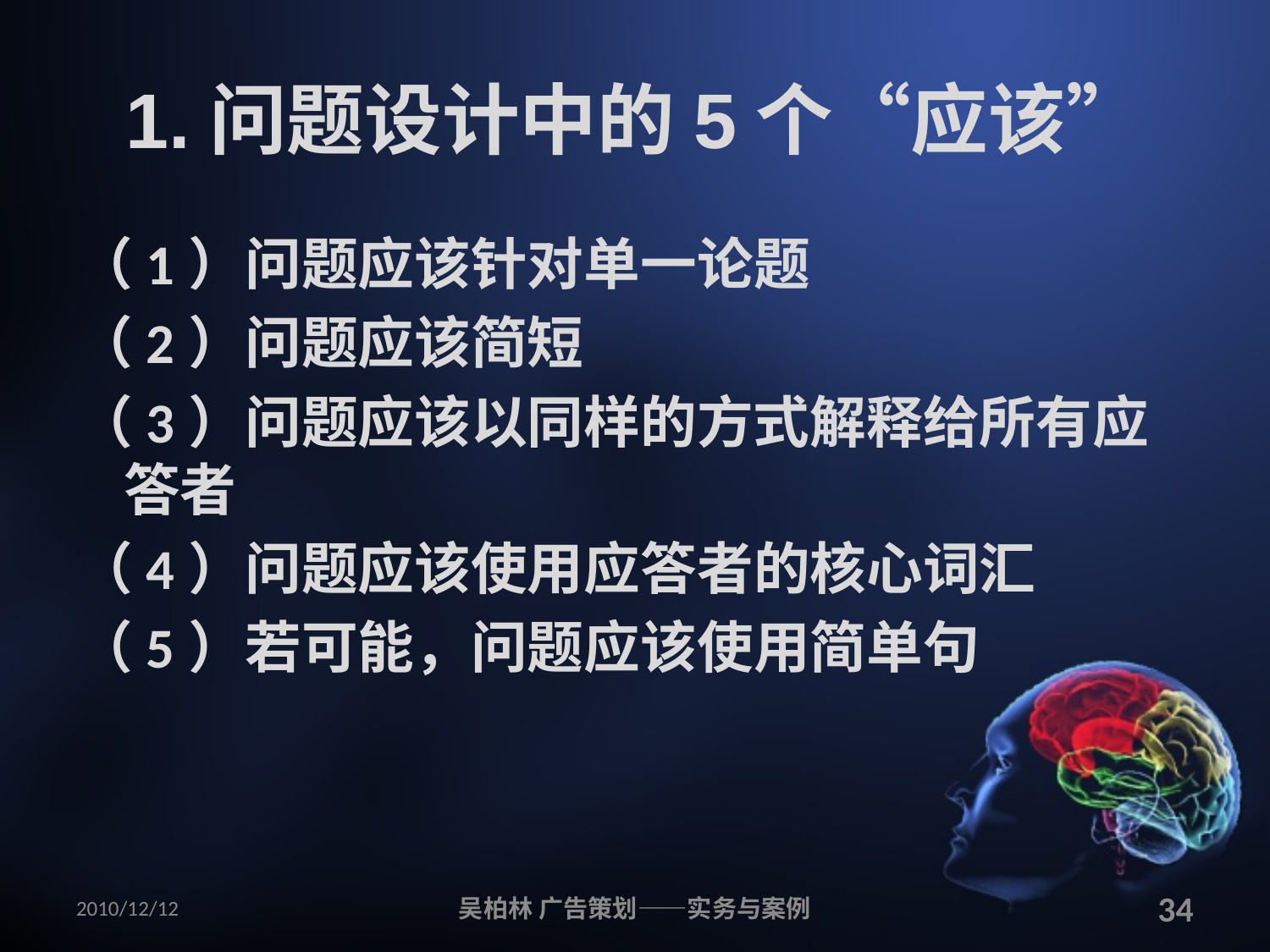

# 1.问题设计中的5个“应该”
（1）问题应该针对单一论题
（2）问题应该简短
（3）问题应该以同样的方式解释给所有应答者
（4）问题应该使用应答者的核心词汇
（5）若可能，问题应该使用简单句
2010/12/12
吴柏林 广告策划——实务与案例
34